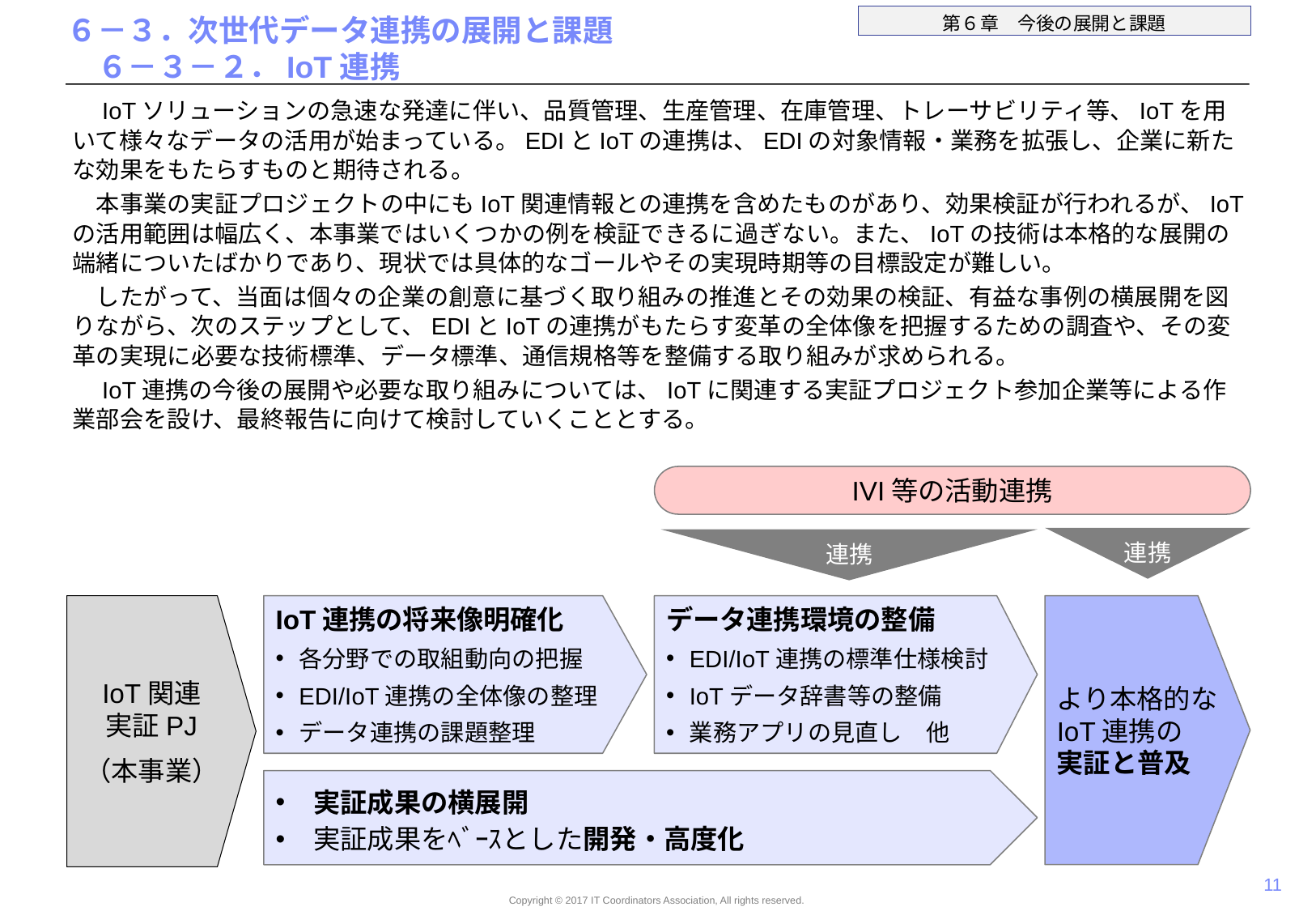

# ６－３．次世代データ連携の展開と課題 　６－３－２．IoT連携
　IoTソリューションの急速な発達に伴い、品質管理、生産管理、在庫管理、トレーサビリティ等、IoTを用いて様々なデータの活用が始まっている。EDIとIoTの連携は、EDIの対象情報・業務を拡張し、企業に新たな効果をもたらすものと期待される。
　本事業の実証プロジェクトの中にもIoT関連情報との連携を含めたものがあり、効果検証が行われるが、IoTの活用範囲は幅広く、本事業ではいくつかの例を検証できるに過ぎない。また、IoTの技術は本格的な展開の端緒についたばかりであり、現状では具体的なゴールやその実現時期等の目標設定が難しい。
　したがって、当面は個々の企業の創意に基づく取り組みの推進とその効果の検証、有益な事例の横展開を図りながら、次のステップとして、EDIとIoTの連携がもたらす変革の全体像を把握するための調査や、その変革の実現に必要な技術標準、データ標準、通信規格等を整備する取り組みが求められる。
　IoT連携の今後の展開や必要な取り組みについては、IoTに関連する実証プロジェクト参加企業等による作業部会を設け、最終報告に向けて検討していくこととする。

IVI等の活動連携
連携
連携
IoT関連
実証PJ
（本事業）
IoT連携の将来像明確化
各分野での取組動向の把握
EDI/IoT連携の全体像の整理
データ連携の課題整理
データ連携環境の整備
EDI/IoT連携の標準仕様検討
IoTデータ辞書等の整備
業務アプリの見直し　他
より本格的な
IoT連携の
実証と普及
実証成果の横展開
実証成果をﾍﾞｰｽとした開発・高度化
11